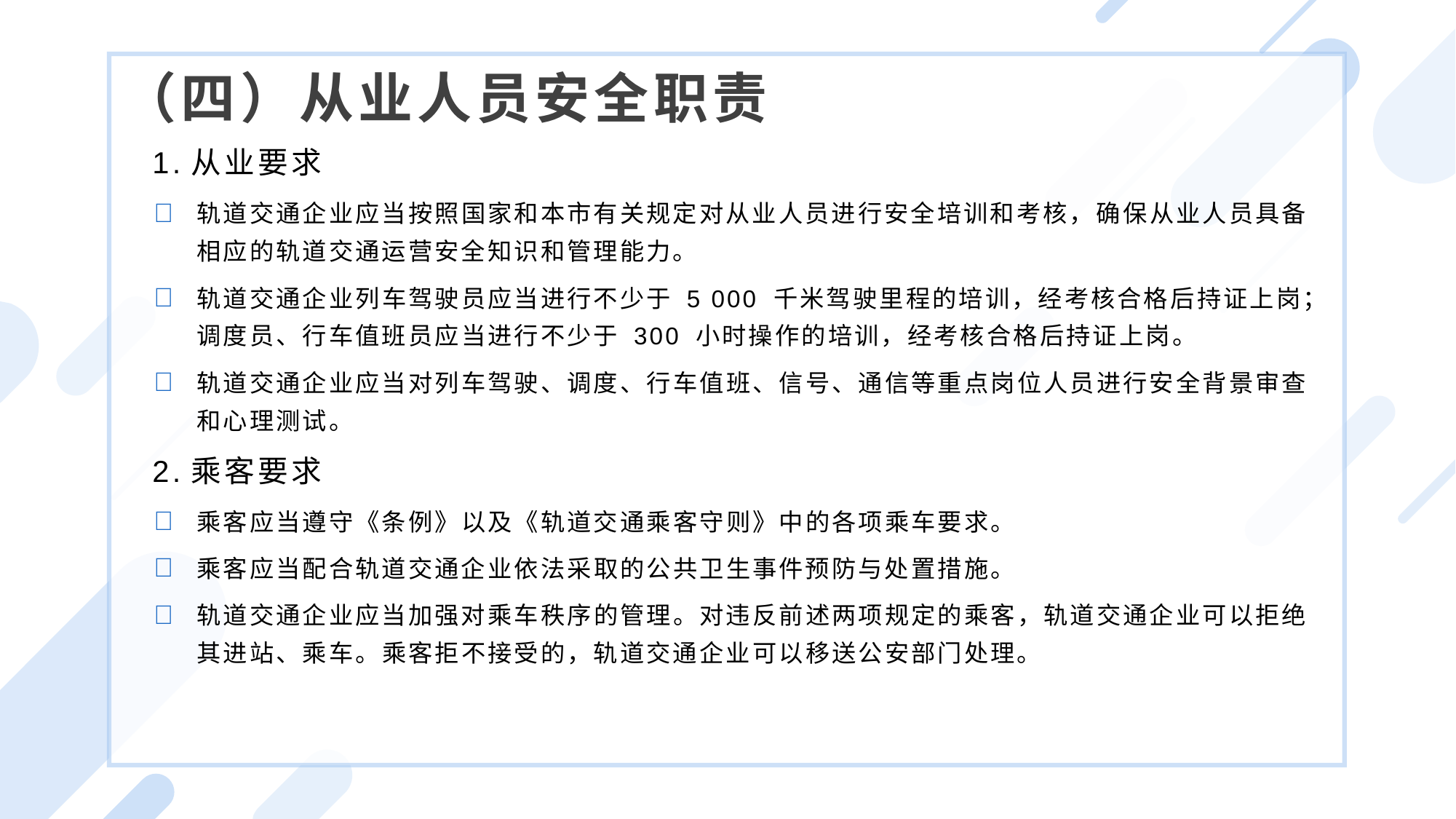

（四）从业人员安全职责

1.从业要求
轨道交通企业应当按照国家和本市有关规定对从业人员进行安全培训和考核，确保从业人员具备相应的轨道交通运营安全知识和管理能力。
轨道交通企业列车驾驶员应当进行不少于 5 000 千米驾驶里程的培训，经考核合格后持证上岗；调度员、行车值班员应当进行不少于 300 小时操作的培训，经考核合格后持证上岗。
轨道交通企业应当对列车驾驶、调度、行车值班、信号、通信等重点岗位人员进行安全背景审查和心理测试。
2.乘客要求
乘客应当遵守《条例》以及《轨道交通乘客守则》中的各项乘车要求。
乘客应当配合轨道交通企业依法采取的公共卫生事件预防与处置措施。
轨道交通企业应当加强对乘车秩序的管理。对违反前述两项规定的乘客，轨道交通企业可以拒绝其进站、乘车。乘客拒不接受的，轨道交通企业可以移送公安部门处理。